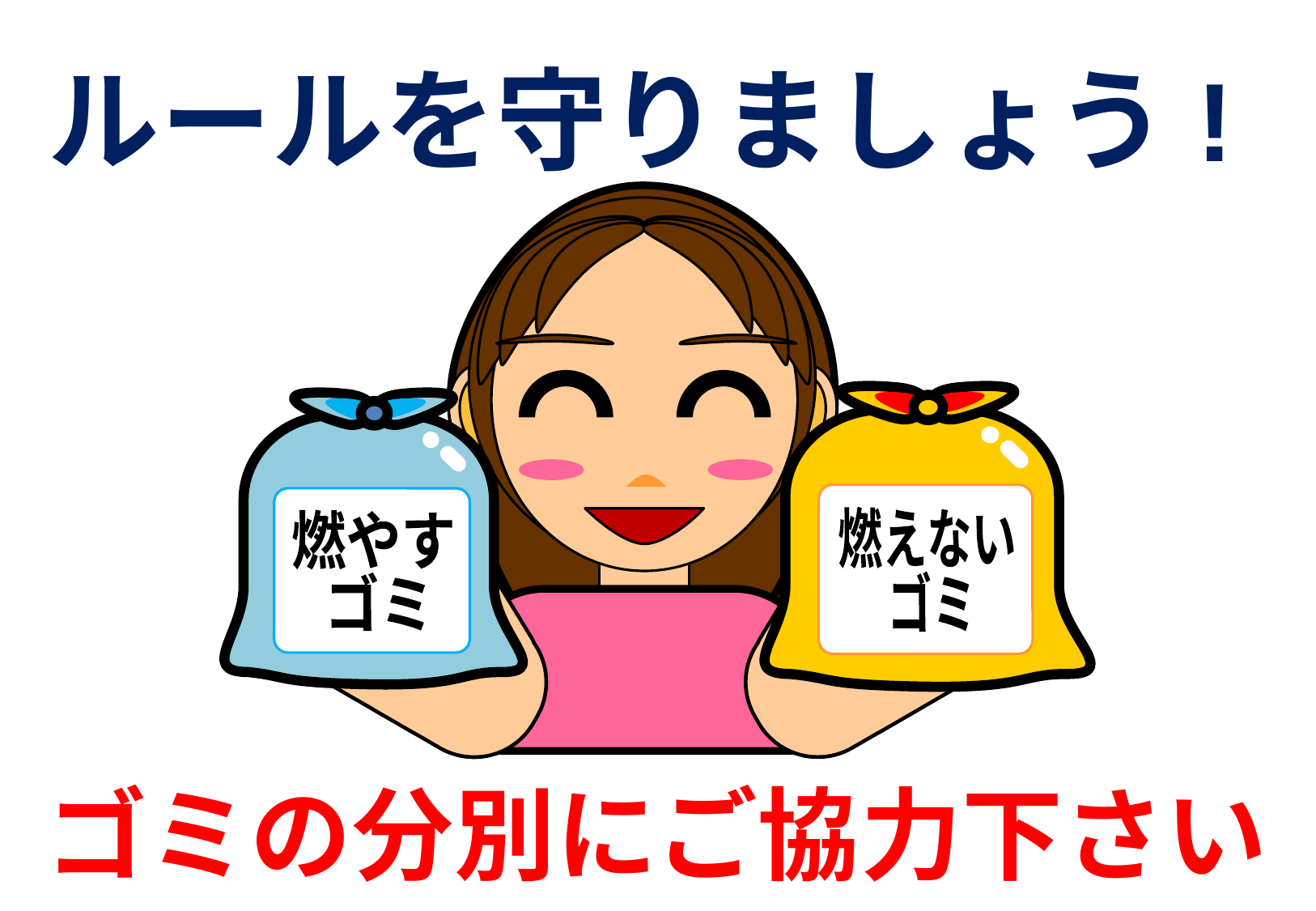

ルールを守りましょう!

燃えない
ゴミ

燃やす
ゴミ

ゴミの分別にご協力下さい